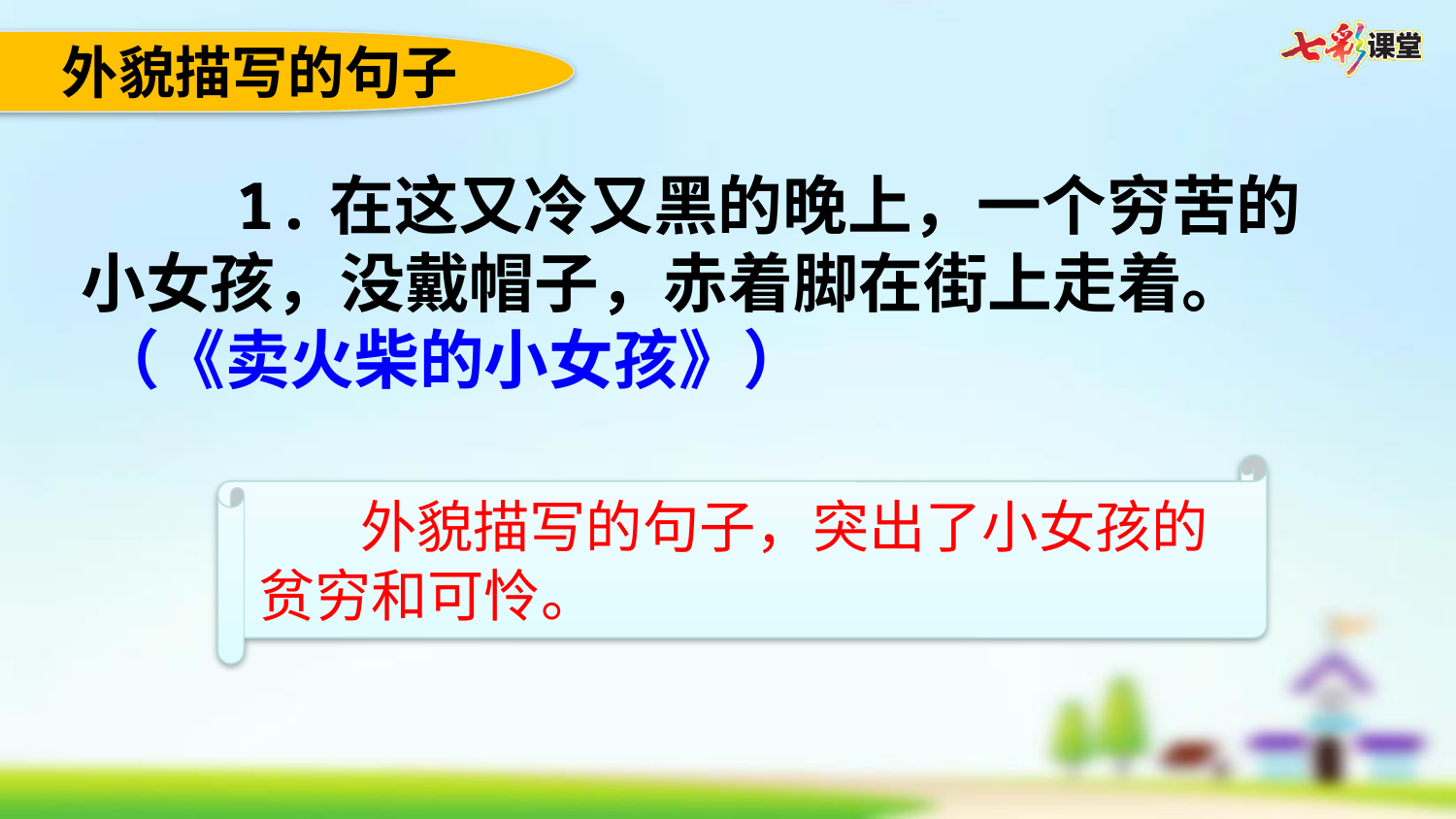

外貌描写的句子

    1.在这又冷又黑的晚上，一个穷苦的小女孩，没戴帽子，赤着脚在街上走着。
 （《卖火柴的小女孩》）
       外貌描写的句子，突出了小女孩的贫穷和可怜。